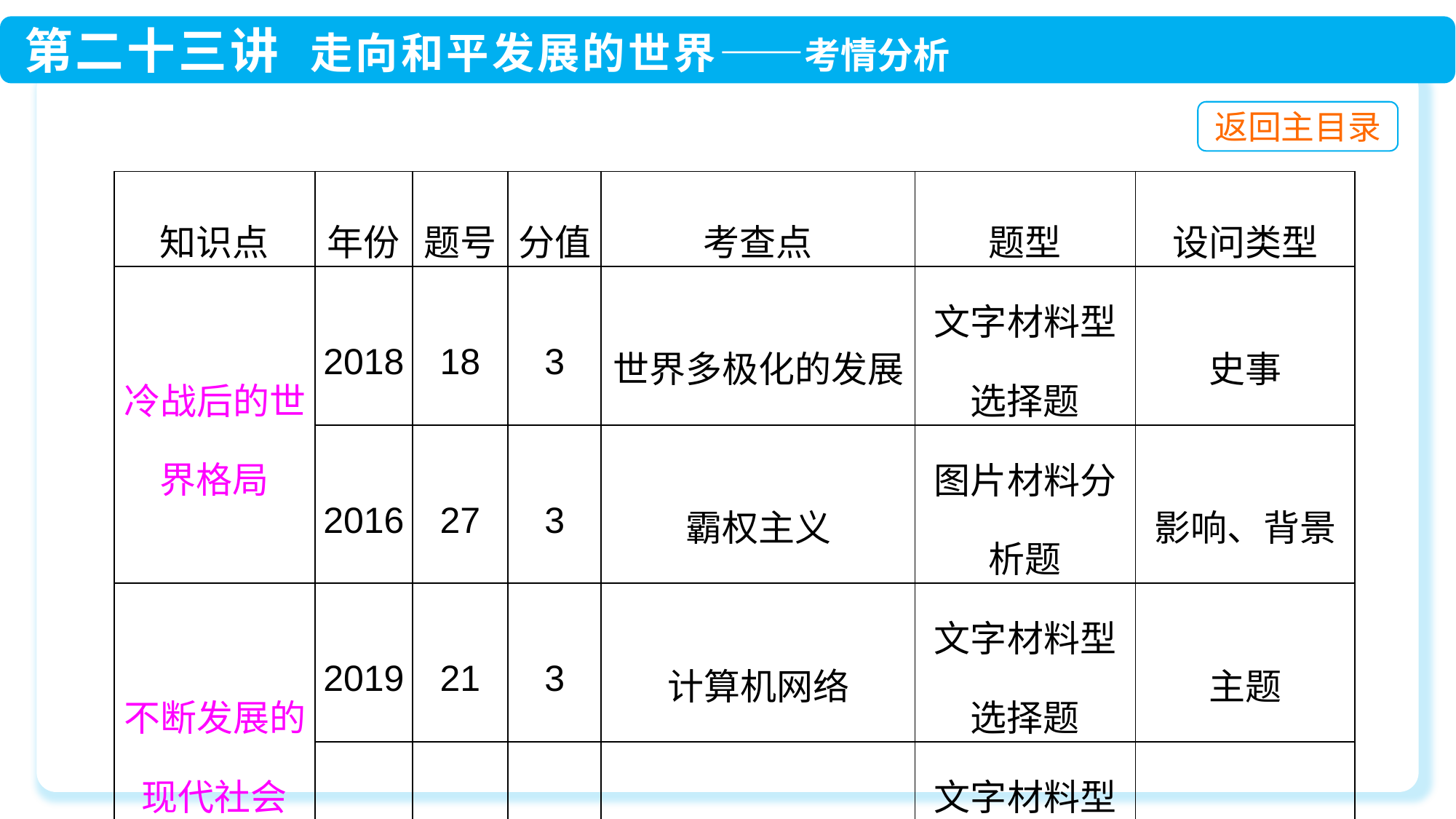

| 知识点 | 年份 | 题号 | 分值 | 考查点 | 题型 | 设问类型 |
| --- | --- | --- | --- | --- | --- | --- |
| 冷战后的世界格局 | 2018 | 18 | 3 | 世界多极化的发展 | 文字材料型选择题 | 史事 |
|  | 2016 | 27 | 3 | 霸权主义 | 图片材料分析题 | 影响、背景 |
| 不断发展的现代社会 | 2019 | 21 | 3 | 计算机网络 | 文字材料型选择题 | 主题 |
|  | 2018 | 19 | 2 | 计算机 | 文字材料型选择题 | 史事 |